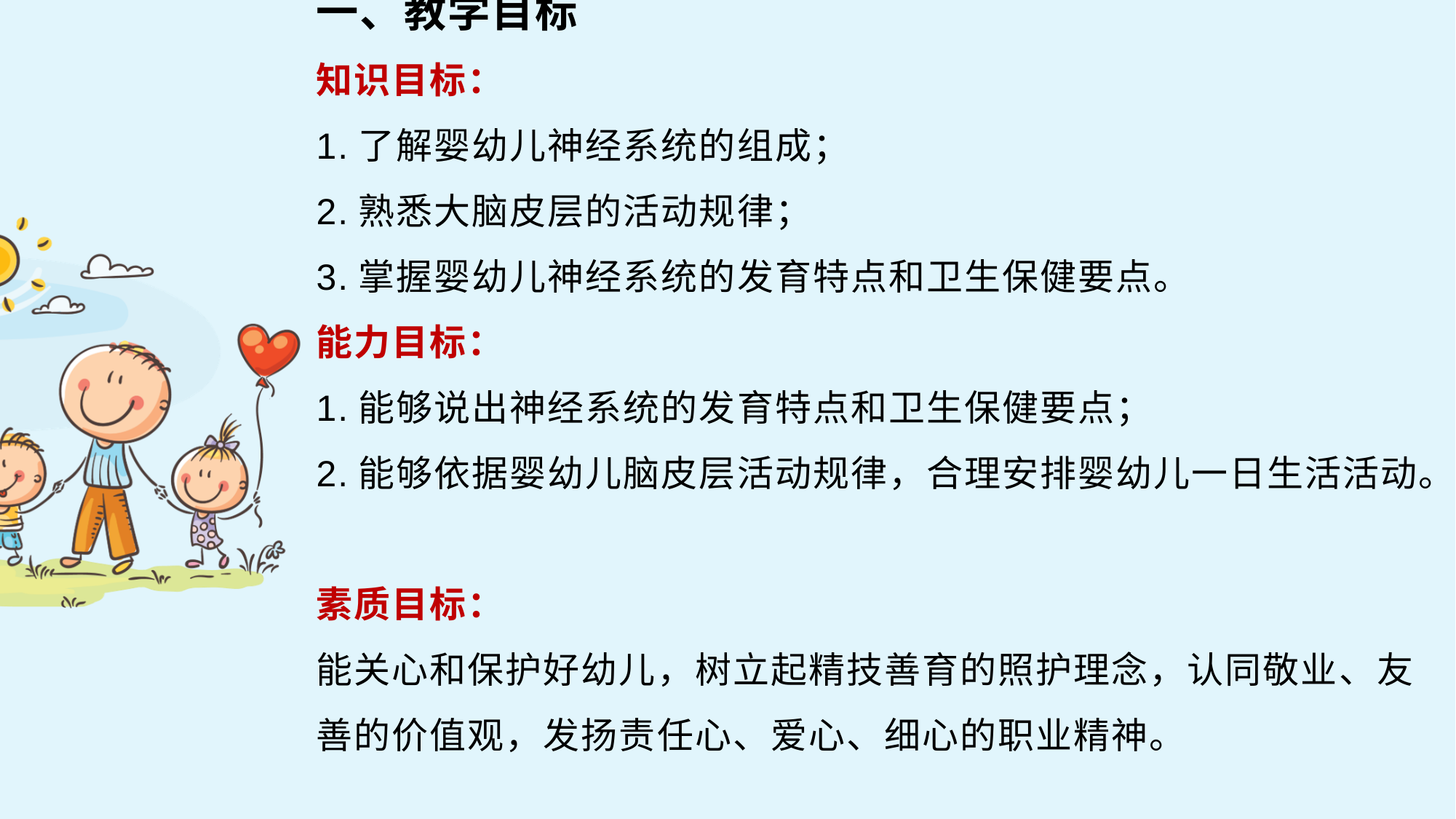

一、教学目标
知识目标：
1.了解婴幼儿神经系统的组成；
2.熟悉大脑皮层的活动规律；
3.掌握婴幼儿神经系统的发育特点和卫生保健要点。
能力目标：
1.能够说出神经系统的发育特点和卫生保健要点；
2.能够依据婴幼儿脑皮层活动规律，合理安排婴幼儿一日生活活动。
素质目标：
能关心和保护好幼儿，树立起精技善育的照护理念，认同敬业、友善的价值观，发扬责任心、爱心、细心的职业精神。